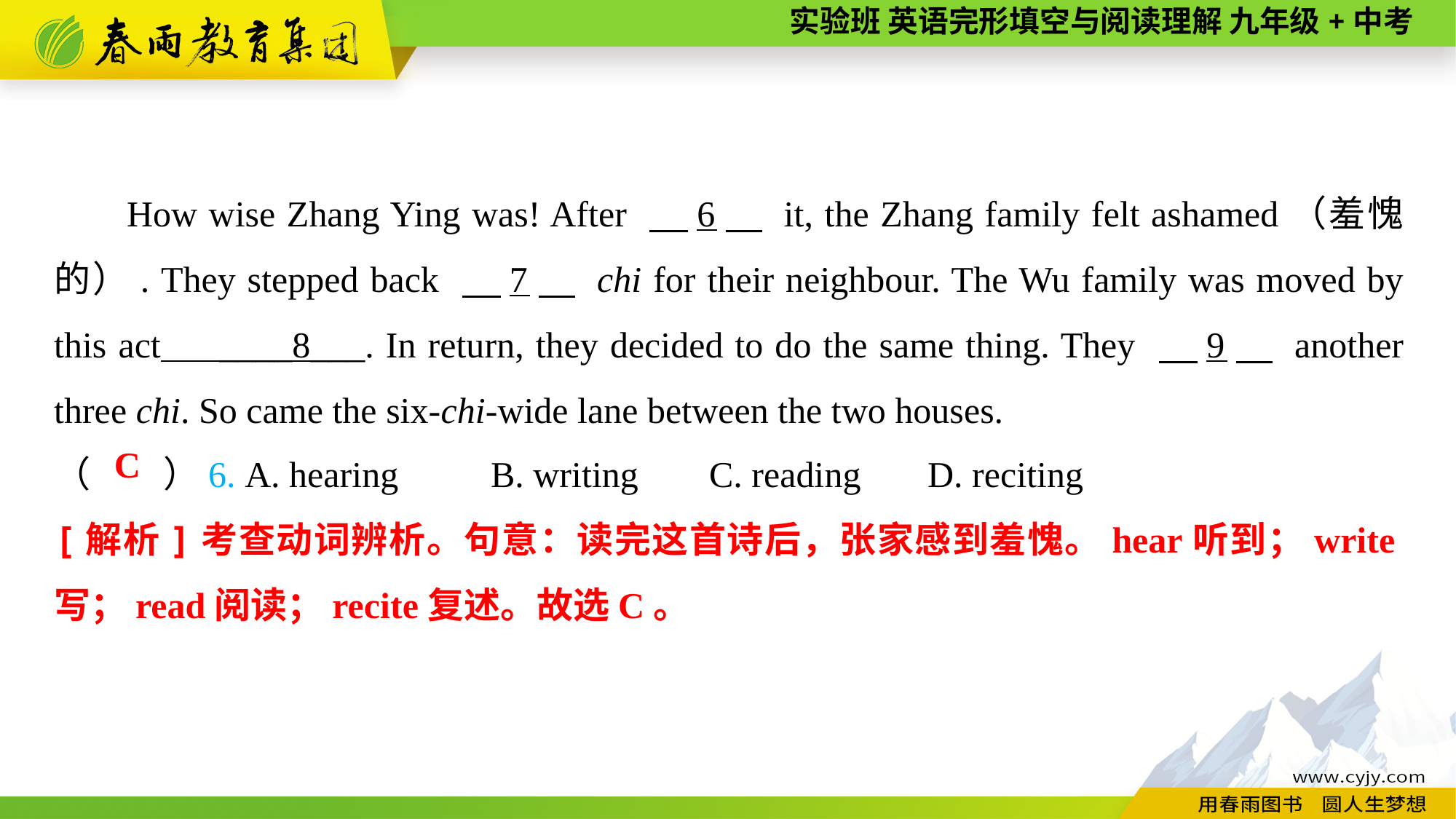

How wise Zhang Ying was! After 　6　 it, the Zhang family felt ashamed（羞愧的）. They stepped back 　7　 chi for their neighbour. The Wu family was moved by this act     ____8___. In return, they decided to do the same thing. They 　9　 another three chi. So came the six-chi-wide lane between the two houses.
（　　）6. A. hearing	B. writing	C. reading	D. reciting
C
[解析]考查动词辨析。句意：读完这首诗后，张家感到羞愧。hear听到；write写；read阅读；recite复述。故选C。